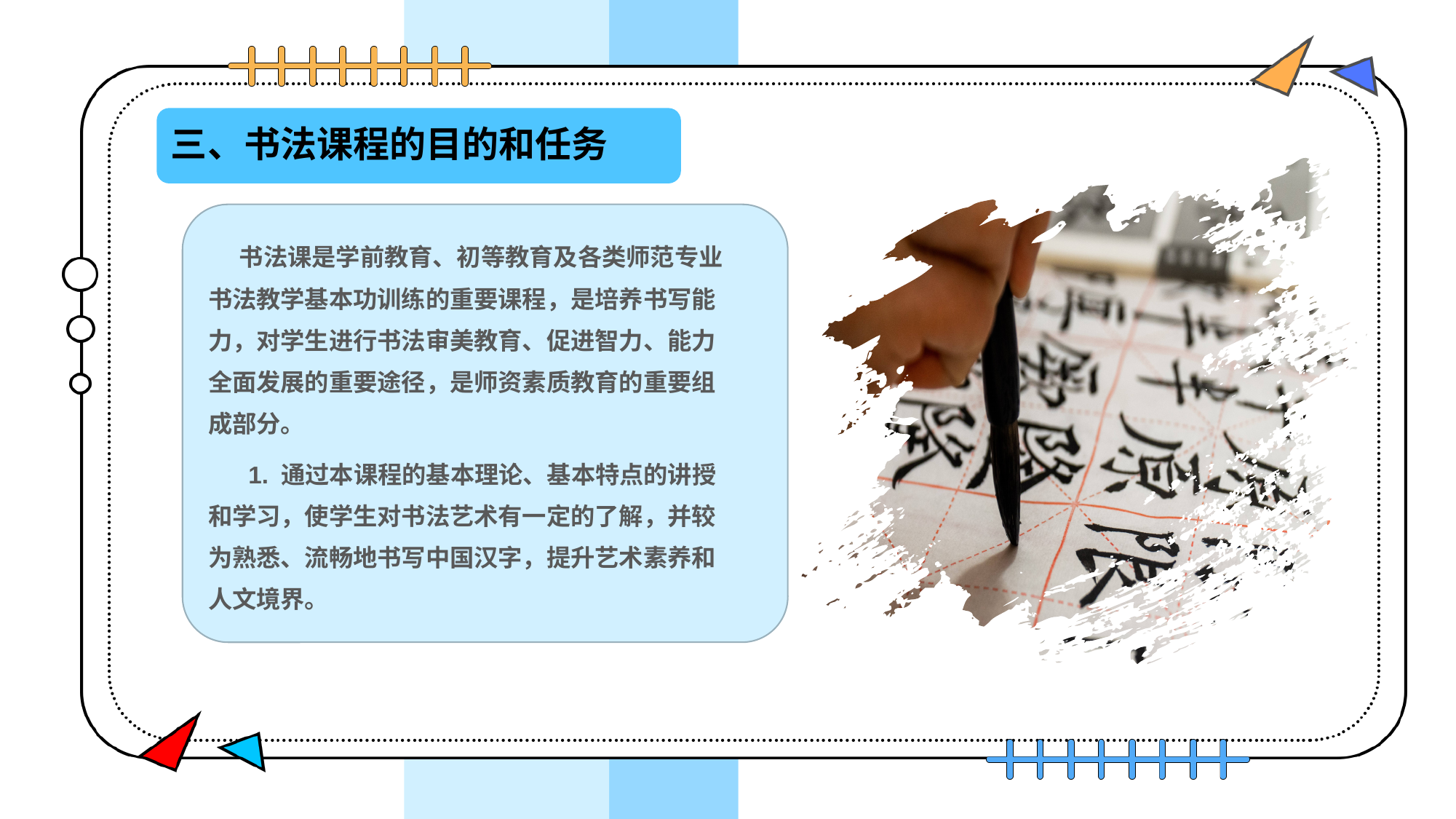

三、书法课程的目的和任务

    书法课是学前教育、初等教育及各类师范专业书法教学基本功训练的重要课程，是培养书写能力，对学生进行书法审美教育、促进智力、能力全面发展的重要途径，是师资素质教育的重要组成部分。
      1. 通过本课程的基本理论、基本特点的讲授和学习，使学生对书法艺术有一定的了解，并较为熟悉、流畅地书写中国汉字，提升艺术素养和人文境界。